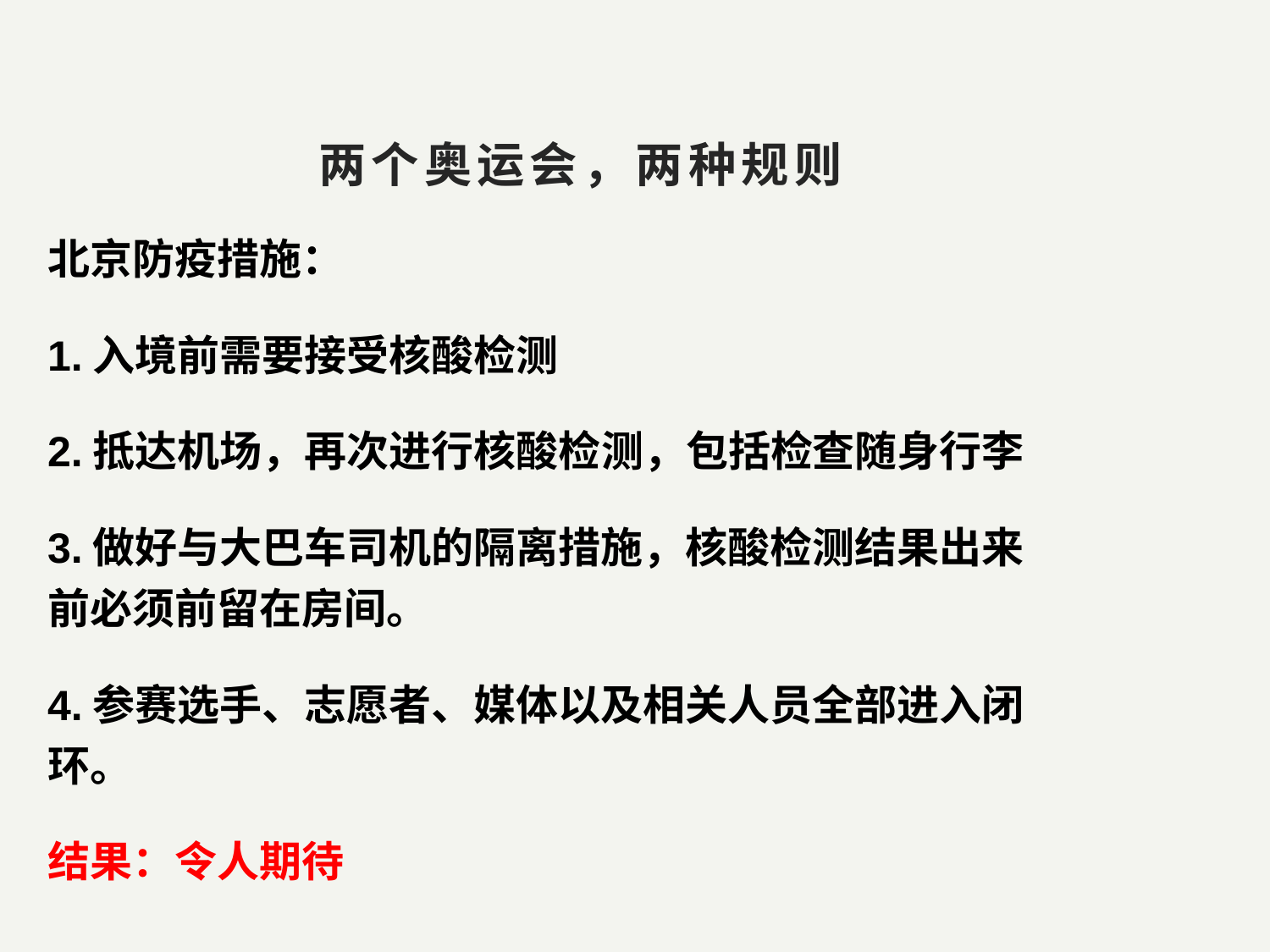

两个奥运会，两种规则
北京防疫措施：
1.入境前需要接受核酸检测
2.抵达机场，再次进行核酸检测，包括检查随身行李
3.做好与大巴车司机的隔离措施，核酸检测结果出来前必须前留在房间。
4.参赛选手、志愿者、媒体以及相关人员全部进入闭环。
结果：令人期待